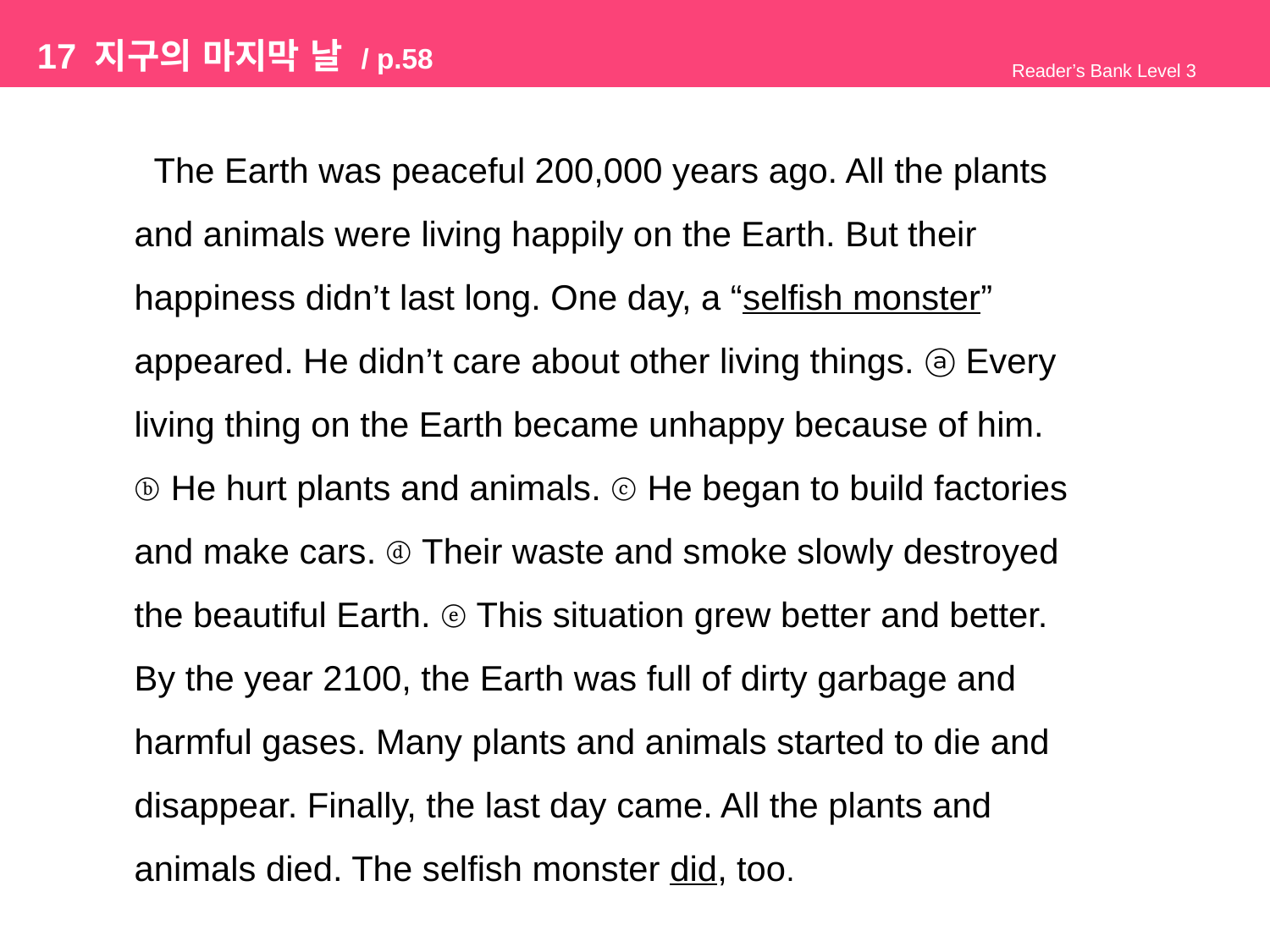

# 17 지구의 마지막 날 / p.58
Reader’s Bank Level 3

  The Earth was peaceful 200,000 years ago. All the plants
and animals were living happily on the Earth. But their
happiness didn’t last long. One day, a “selfish monster”
appeared. He didn’t care about other living things. ⓐ Every
living thing on the Earth became unhappy because of him.
ⓑ He hurt plants and animals. ⓒ He began to build factories
and make cars. ⓓ Their waste and smoke slowly destroyed
the beautiful Earth. ⓔ This situation grew better and better.
By the year 2100, the Earth was full of dirty garbage and
harmful gases. Many plants and animals started to die and
disappear. Finally, the last day came. All the plants and
animals died. The selfish monster did, too.